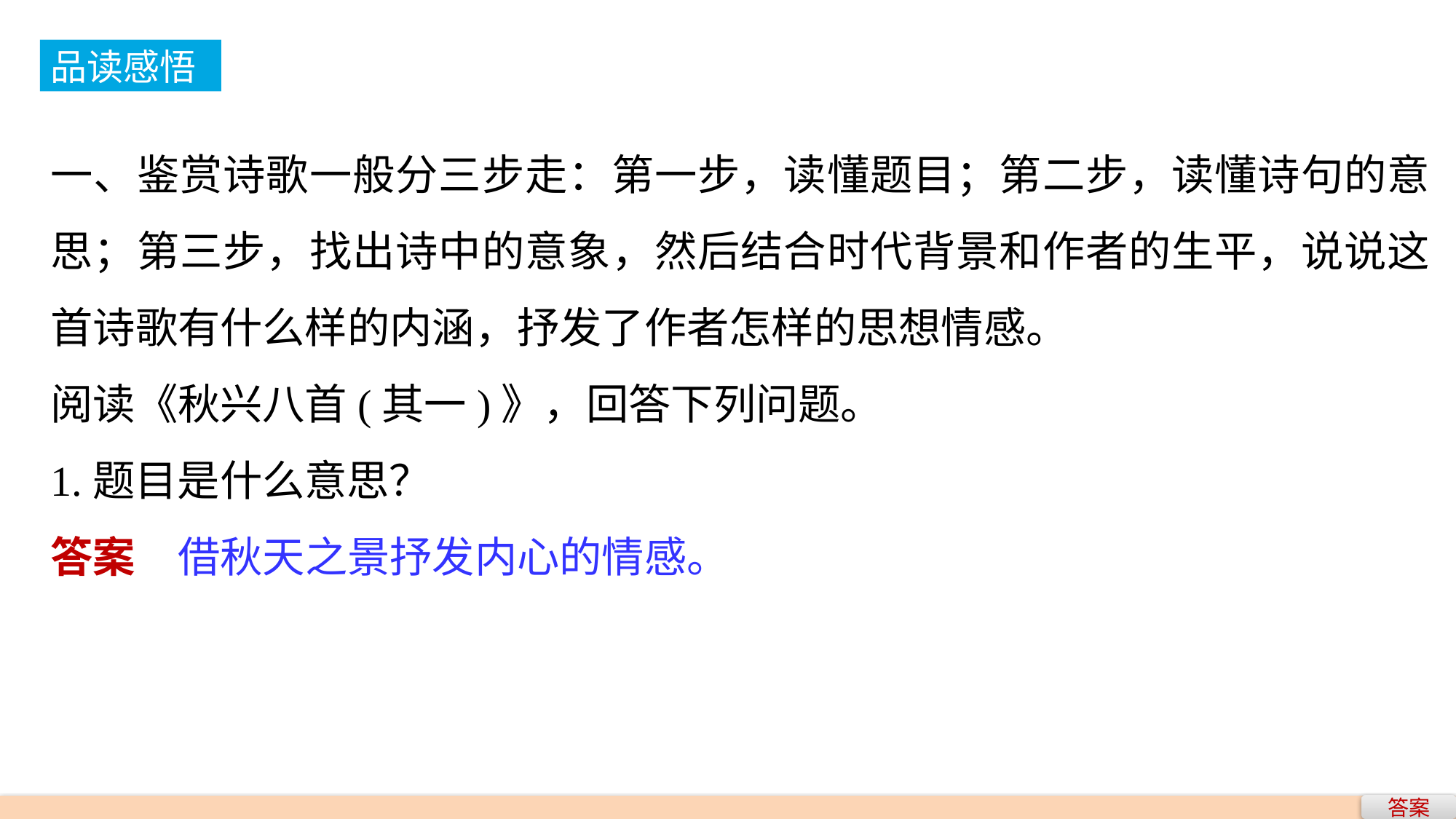

品读感悟
一、鉴赏诗歌一般分三步走：第一步，读懂题目；第二步，读懂诗句的意思；第三步，找出诗中的意象，然后结合时代背景和作者的生平，说说这首诗歌有什么样的内涵，抒发了作者怎样的思想情感。
阅读《秋兴八首(其一)》，回答下列问题。
1.题目是什么意思？
答案　借秋天之景抒发内心的情感。
答案